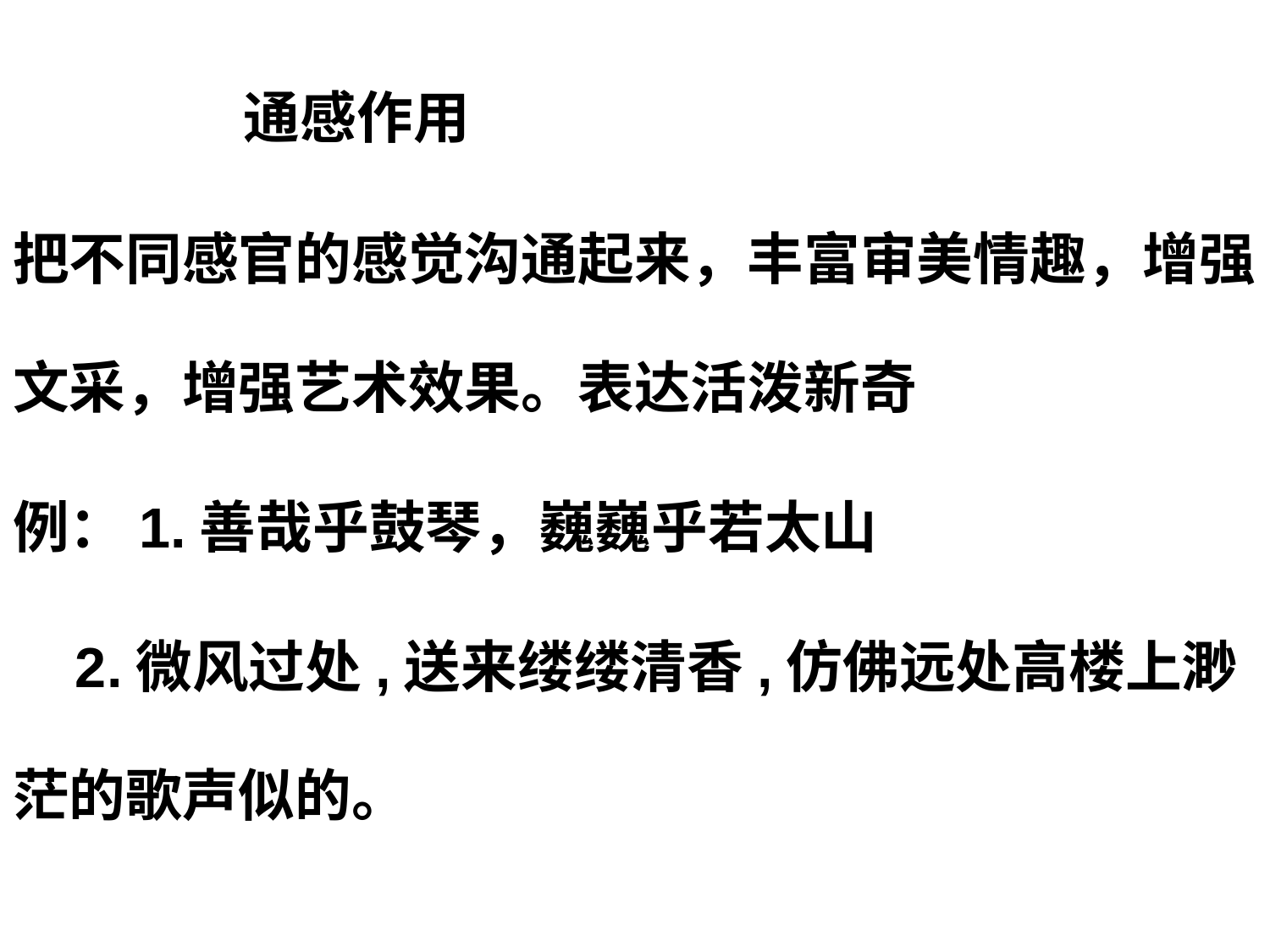

通感作用
把不同感官的感觉沟通起来，丰富审美情趣，增强文采，增强艺术效果。表达活泼新奇
例：1.善哉乎鼓琴，巍巍乎若太山
    2.微风过处,送来缕缕清香,仿佛远处高楼上渺茫的歌声似的。